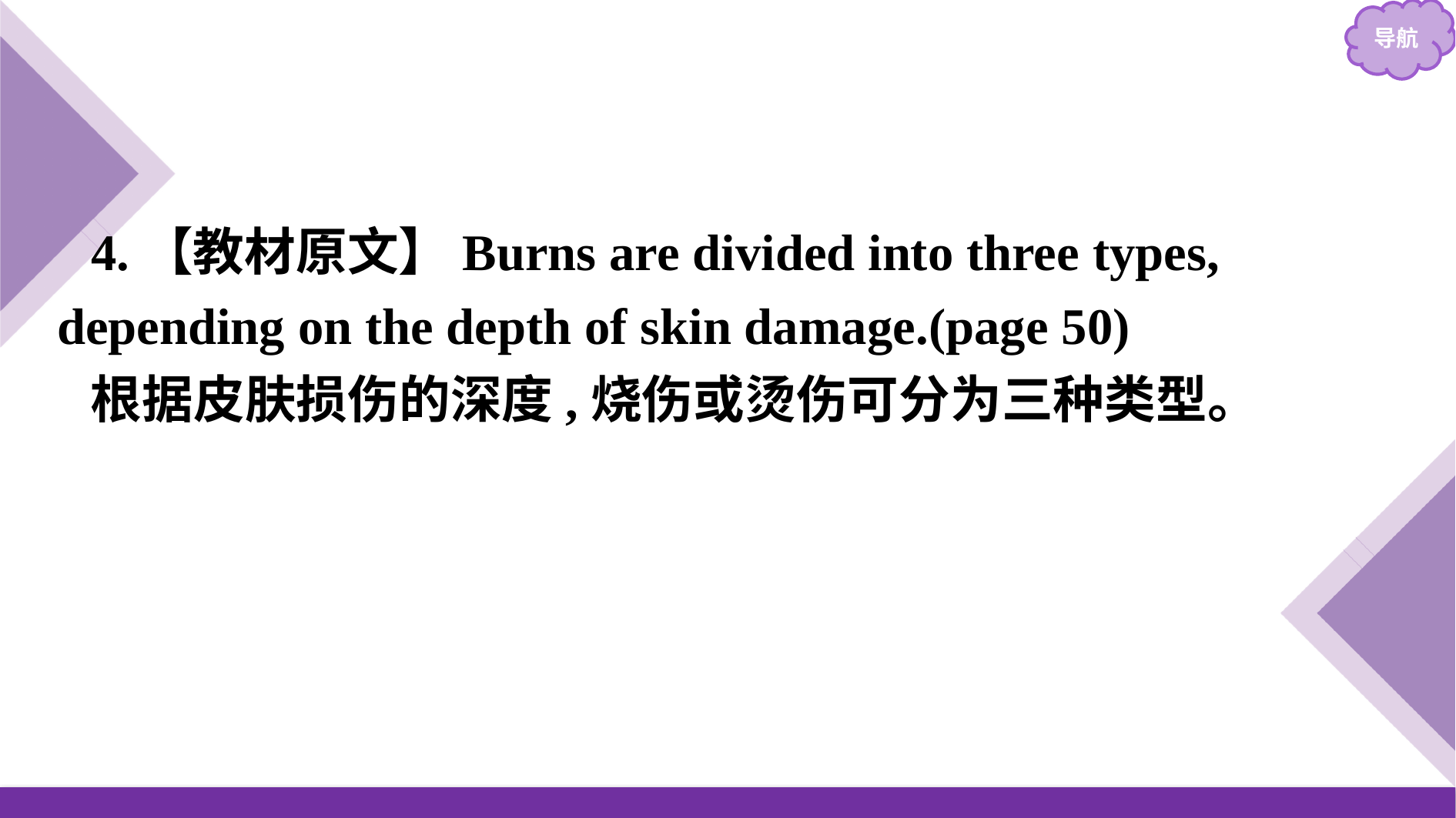

4.【教材原文】Burns are divided into three types, depending on the depth of skin damage.(page 50)
根据皮肤损伤的深度,烧伤或烫伤可分为三种类型。